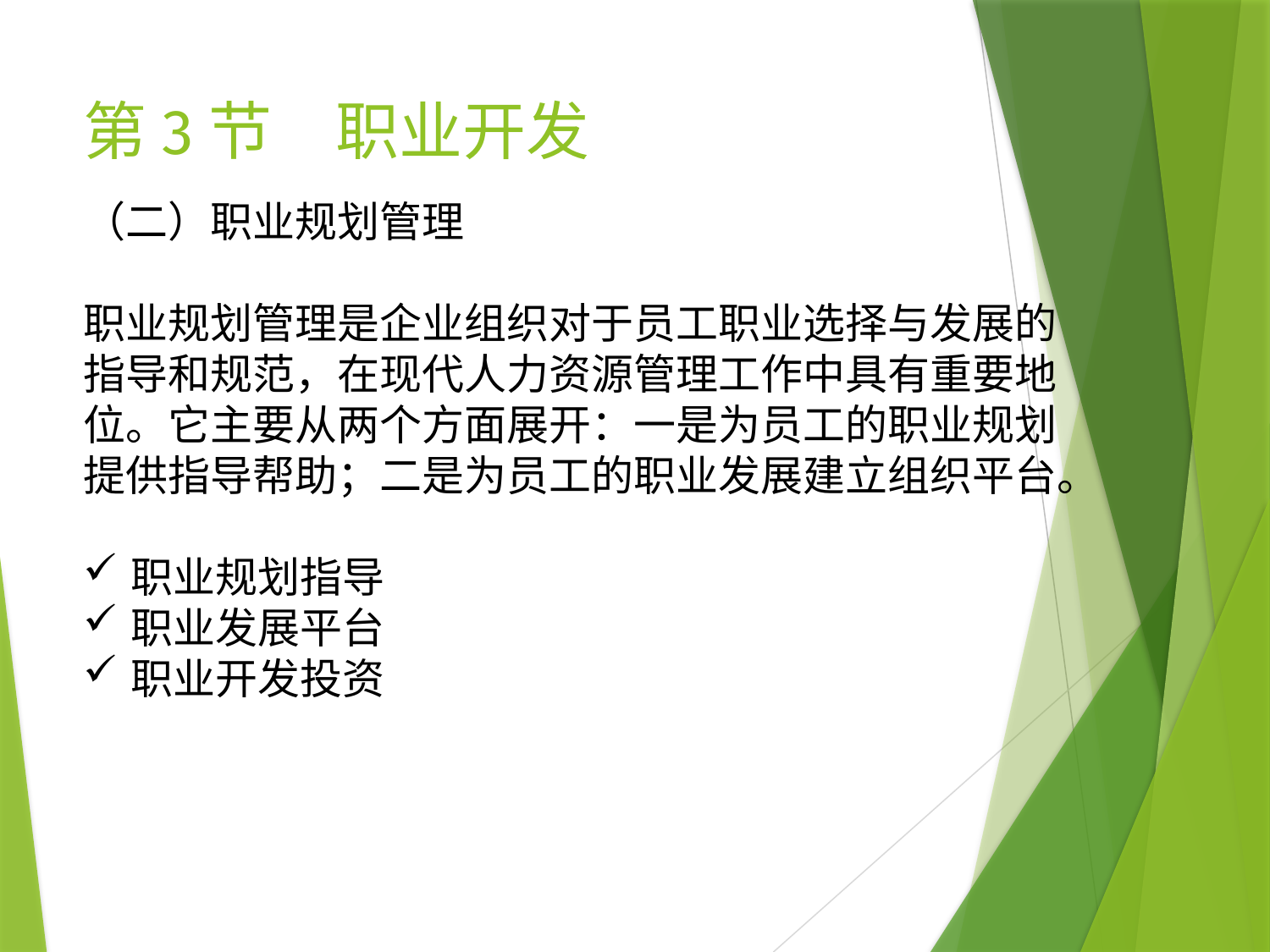

# 第3节　职业开发
（二）职业规划管理

职业规划管理是企业组织对于员工职业选择与发展的指导和规范，在现代人力资源管理工作中具有重要地位。它主要从两个方面展开：一是为员工的职业规划提供指导帮助；二是为员工的职业发展建立组织平台。

职业规划指导
职业发展平台
职业开发投资